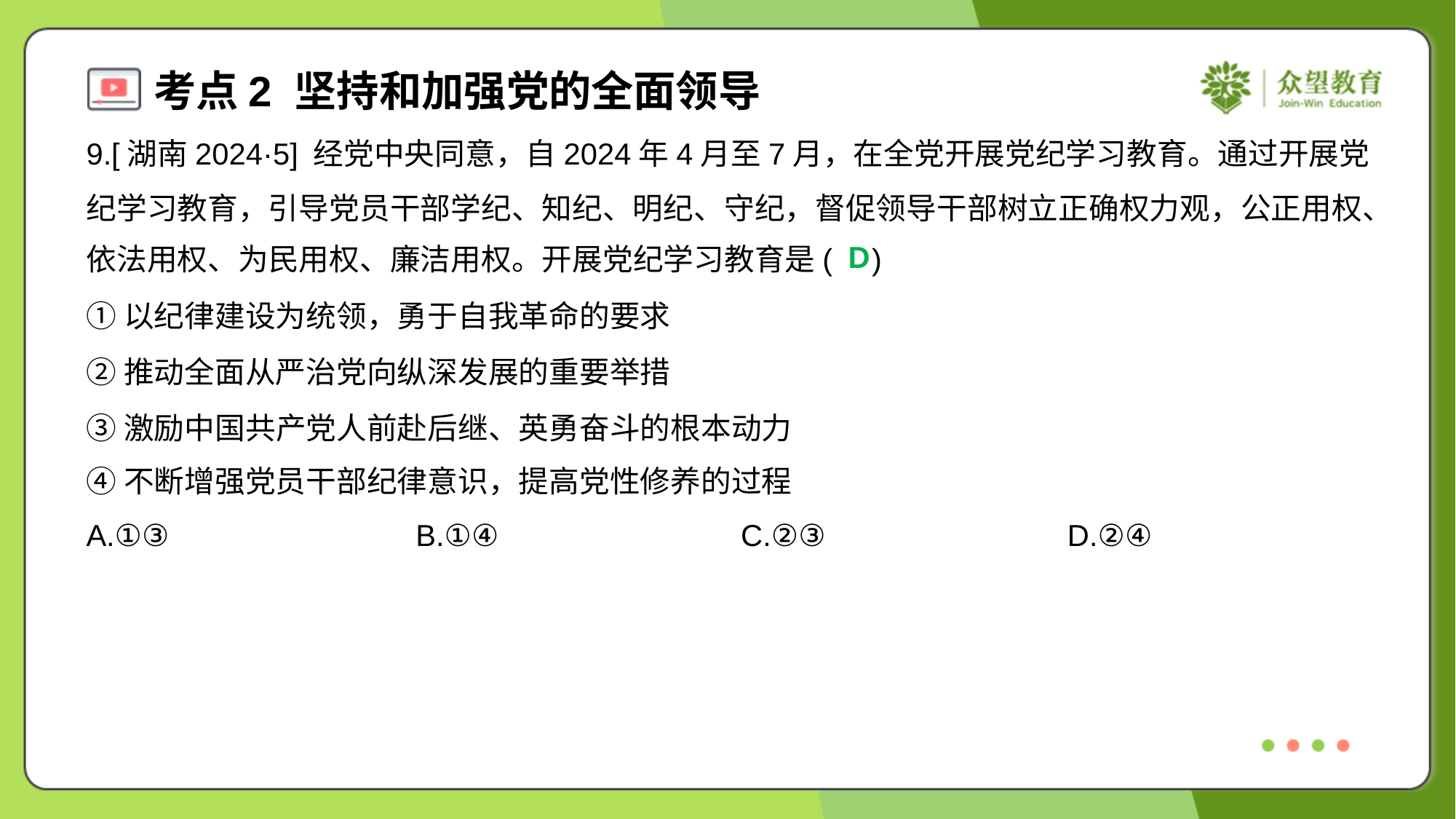

9.[湖南2024·5] 经党中央同意，自2024年4月至7月，在全党开展党纪学习教育。通过开展党
纪学习教育，引导党员干部学纪、知纪、明纪、守纪，督促领导干部树立正确权力观，公正用权、
依法用权、为民用权、廉洁用权。开展党纪学习教育是(     )
D
①以纪律建设为统领，勇于自我革命的要求
②推动全面从严治党向纵深发展的重要举措
③激励中国共产党人前赴后继、英勇奋斗的根本动力
④不断增强党员干部纪律意识，提高党性修养的过程
A.①③	B.①④	C.②③	D.②④